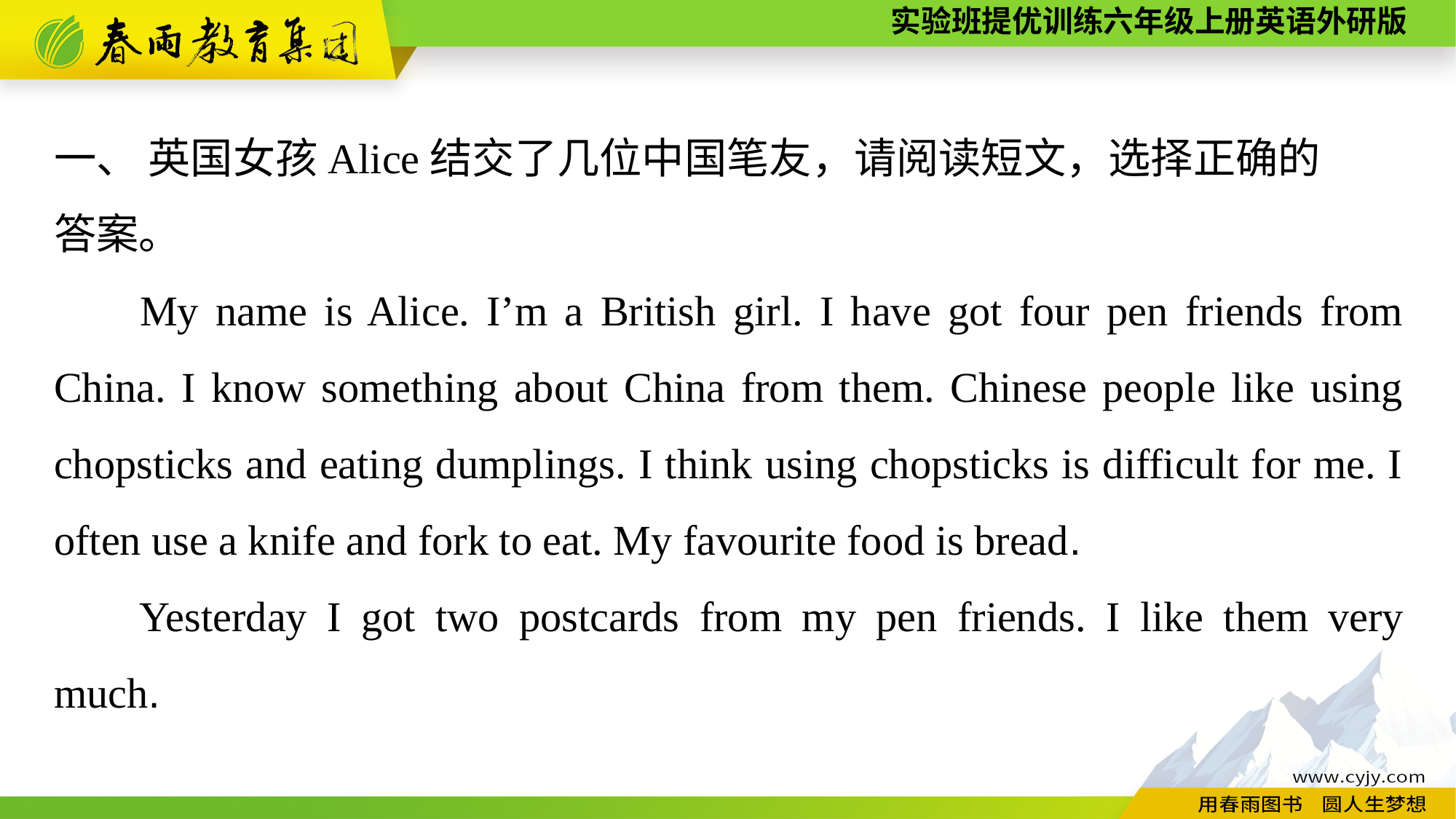

一、 英国女孩Alice结交了几位中国笔友，请阅读短文，选择正确的
答案。
My name is Alice. I’m a British girl. I have got four pen friends from China. I know something about China from them. Chinese people like using chopsticks and eating dumplings. I think using chopsticks is difficult for me. I often use a knife and fork to eat. My favourite food is bread.
Yesterday I got two postcards from my pen friends. I like them very much.